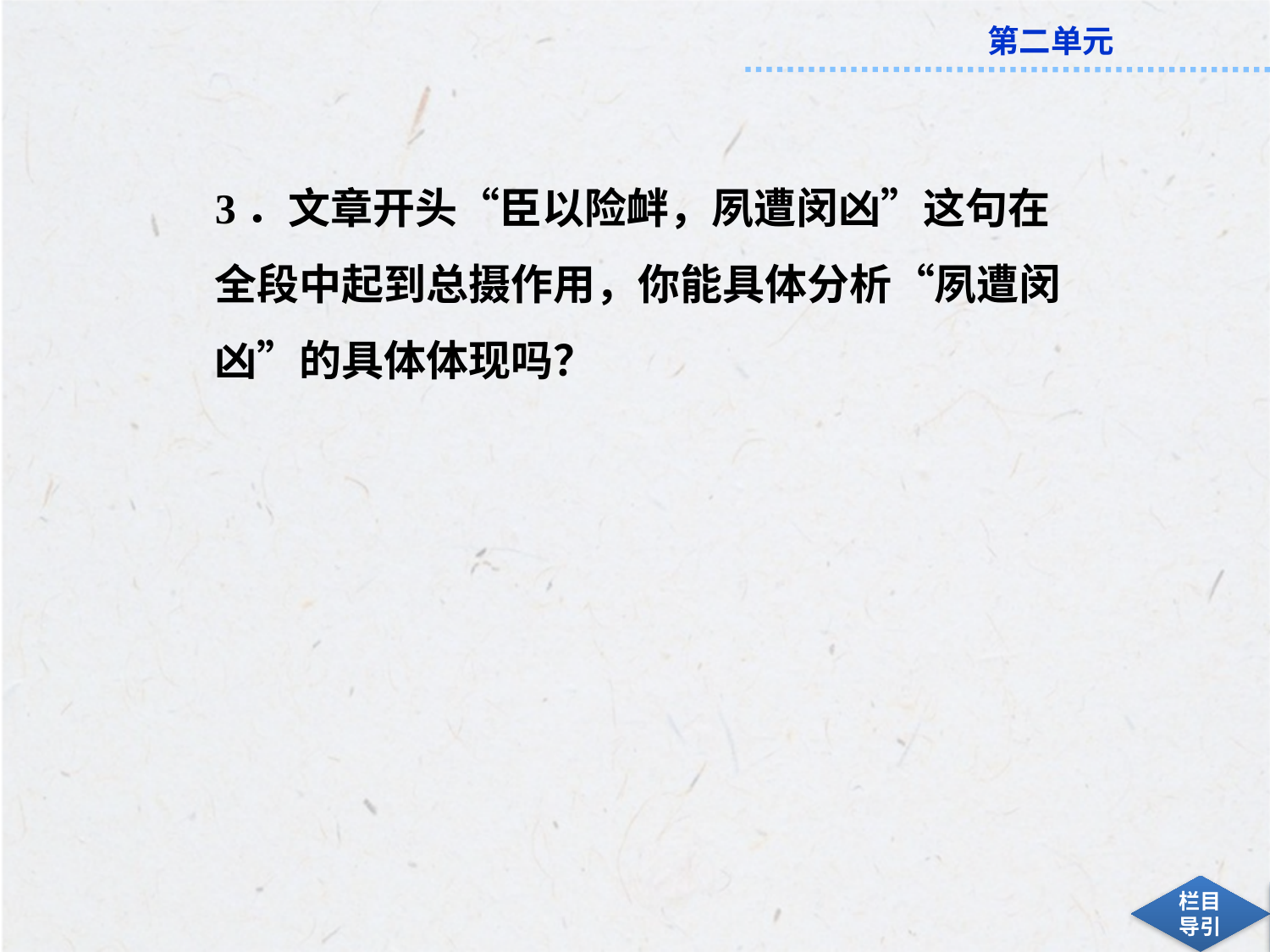

3．文章开头“臣以险衅，夙遭闵凶”这句在全段中起到总摄作用，你能具体分析“夙遭闵凶”的具体体现吗？